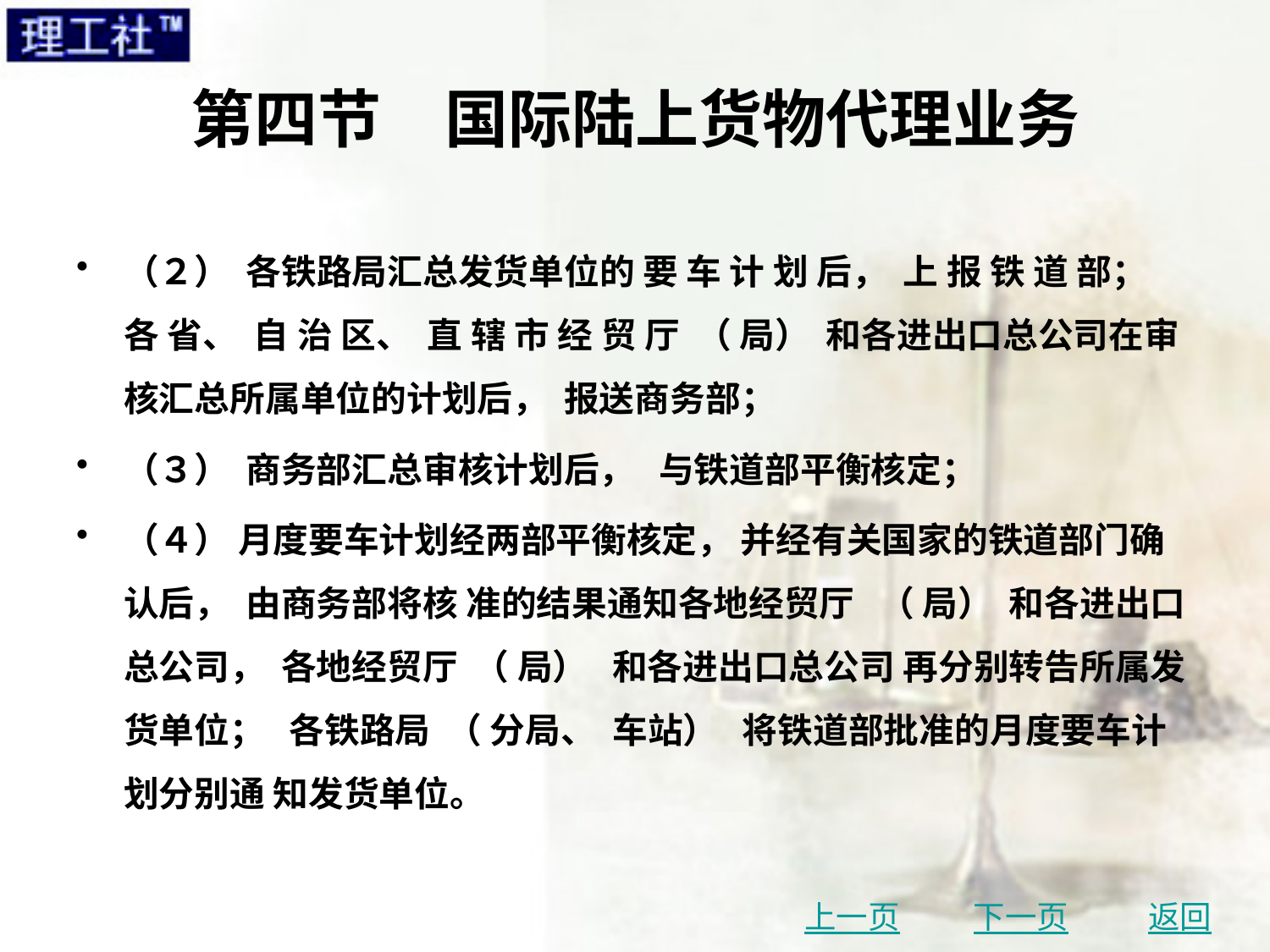

# 第四节　国际陆上货物代理业务
（２）  各铁路局汇总发货单位的 要 车 计 划 后，  上 报 铁 道 部；  各 省、  自 治 区、  直 辖 市 经 贸 厅  （ 局）  和各进出口总公司在审核汇总所属单位的计划后，  报送商务部；
（３）  商务部汇总审核计划后，   与铁道部平衡核定；
（４） 月度要车计划经两部平衡核定， 并经有关国家的铁道部门确认后，  由商务部将核 准的结果通知各地经贸厅   （ 局）  和各进出口总公司，  各地经贸厅  （ 局）   和各进出口总公司 再分别转告所属发货单位；   各铁路局  （ 分局、  车站）   将铁道部批准的月度要车计划分别通 知发货单位。

上一页
下一页
返回